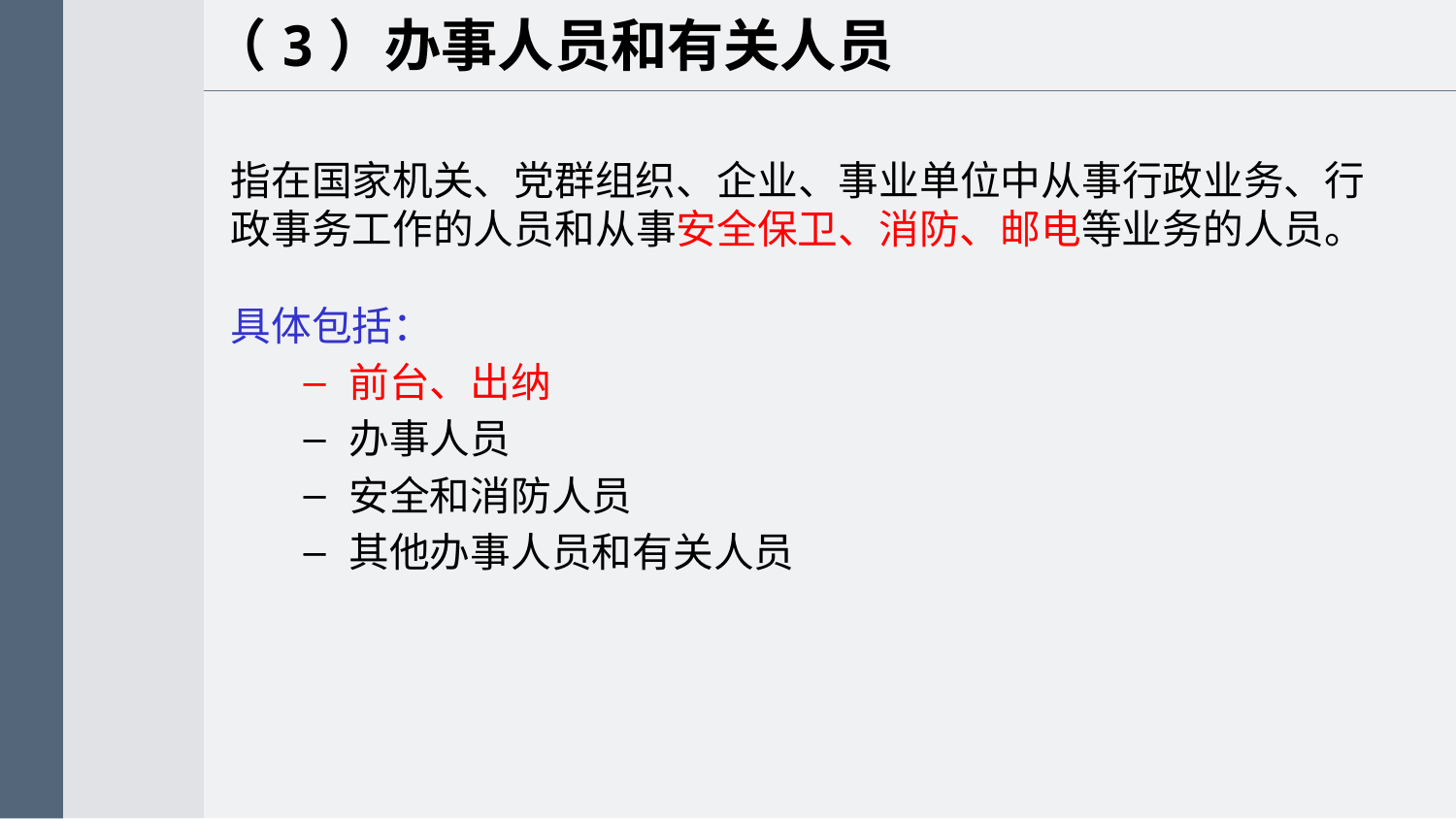

（3）办事人员和有关人员
指在国家机关、党群组织、企业、事业单位中从事行政业务、行政事务工作的人员和从事安全保卫、消防、邮电等业务的人员。

具体包括：
前台、出纳
办事人员
安全和消防人员
其他办事人员和有关人员